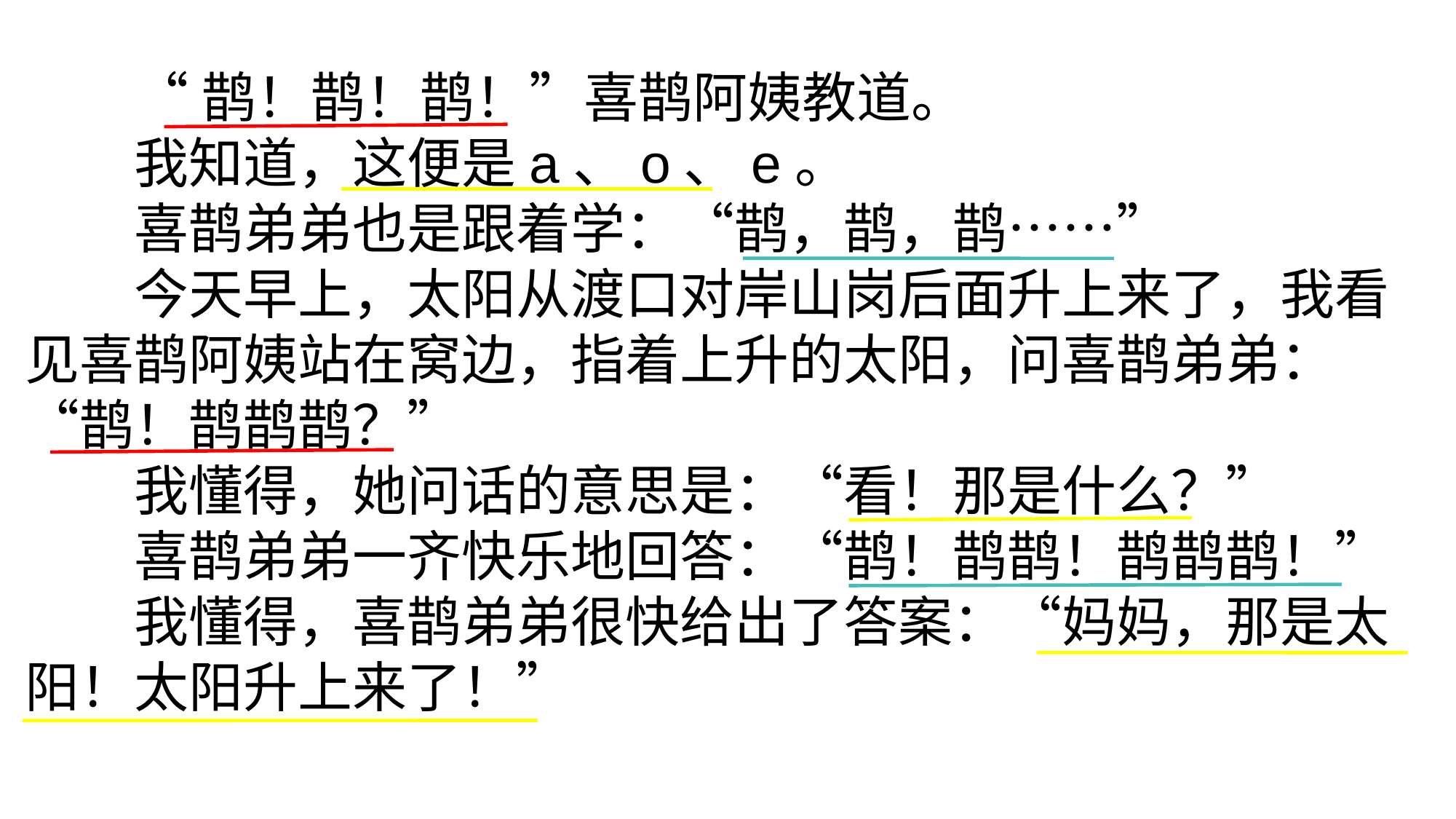

“鹊！鹊！鹊！”喜鹊阿姨教道。
我知道，这便是a、o、e。
喜鹊弟弟也是跟着学：“鹊，鹊，鹊……”
今天早上，太阳从渡口对岸山岗后面升上来了，我看见喜鹊阿姨站在窝边，指着上升的太阳，问喜鹊弟弟：“鹊！鹊鹊鹊？”
我懂得，她问话的意思是：“看！那是什么？”
喜鹊弟弟一齐快乐地回答：“鹊！鹊鹊！鹊鹊鹊！”
我懂得，喜鹊弟弟很快给出了答案：“妈妈，那是太阳！太阳升上来了！”